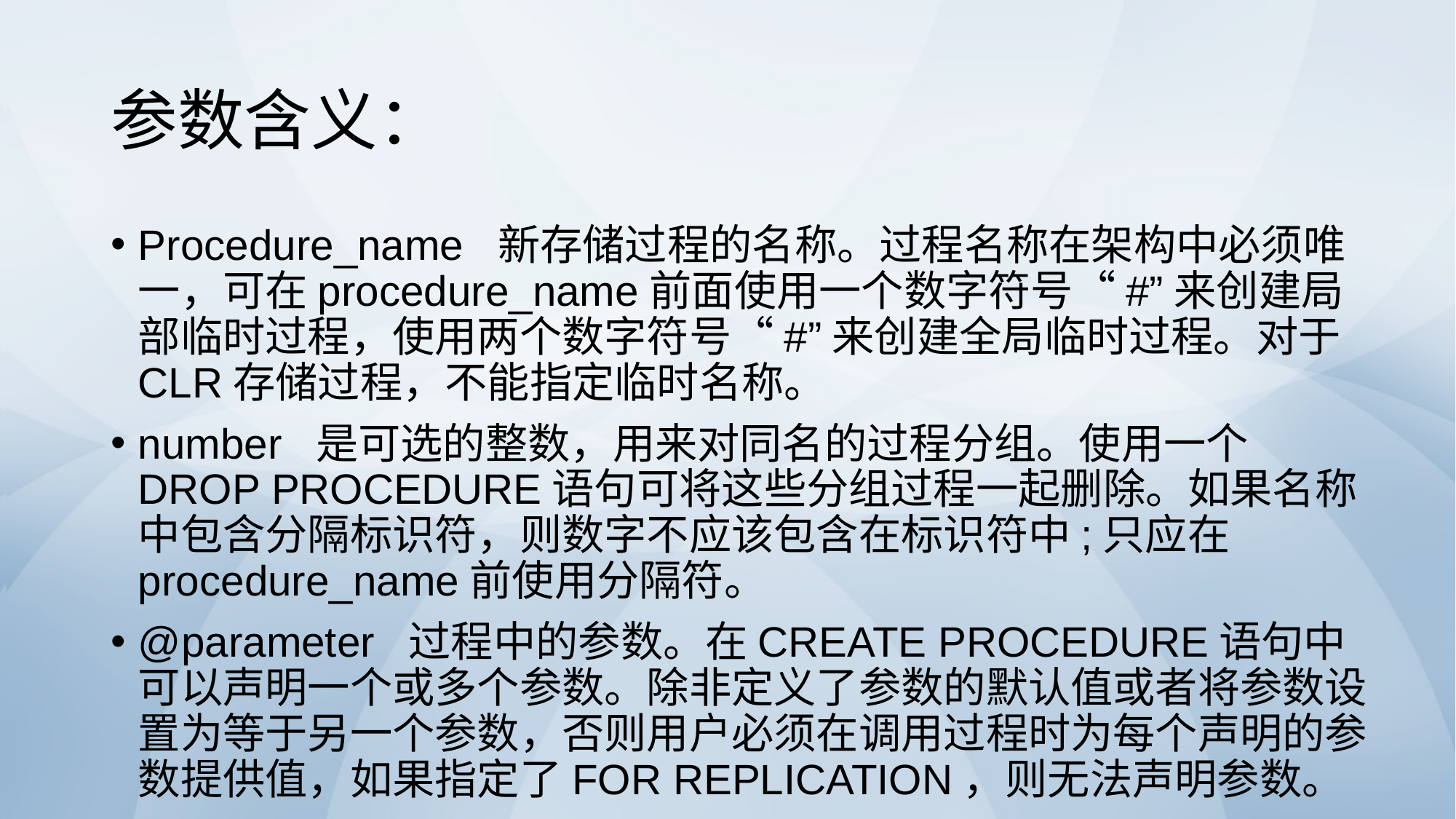

# 参数含义：
Procedure_name  新存储过程的名称。过程名称在架构中必须唯一，可在procedure_name前面使用一个数字符号“#”来创建局部临时过程，使用两个数字符号“#”来创建全局临时过程。对于CLR存储过程，不能指定临时名称。
number  是可选的整数，用来对同名的过程分组。使用一个DROP PROCEDURE语句可将这些分组过程一起删除。如果名称中包含分隔标识符，则数字不应该包含在标识符中;只应在procedure_name前使用分隔符。
@parameter  过程中的参数。在CREATE PROCEDURE语句中可以声明一个或多个参数。除非定义了参数的默认值或者将参数设置为等于另一个参数，否则用户必须在调用过程时为每个声明的参数提供值，如果指定了FOR REPLICATION，则无法声明参数。